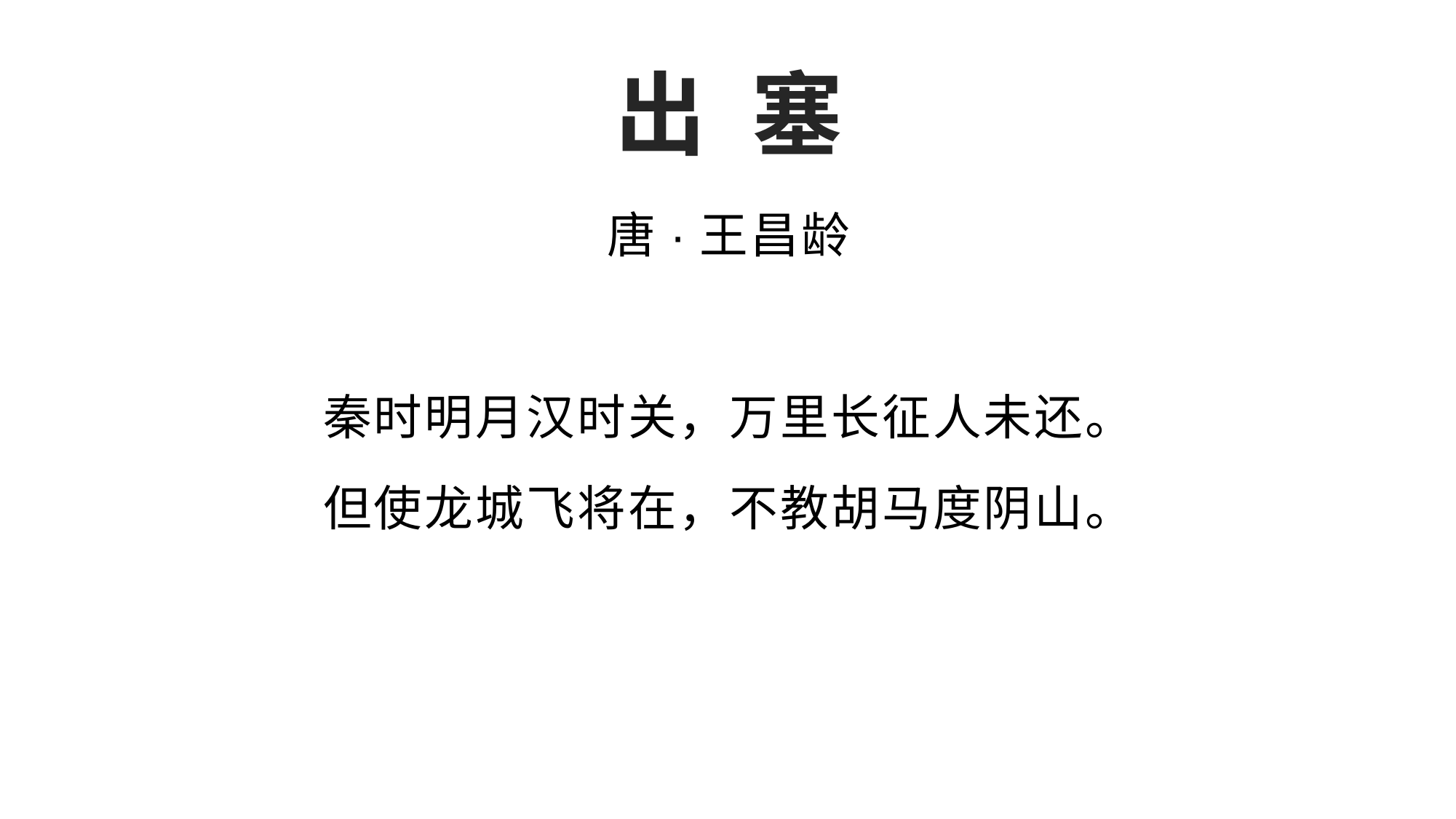

# 出塞

唐·王昌龄

秦时明月汉时关，万里长征人未还。
但使龙城飞将在，不教胡马度阴山。